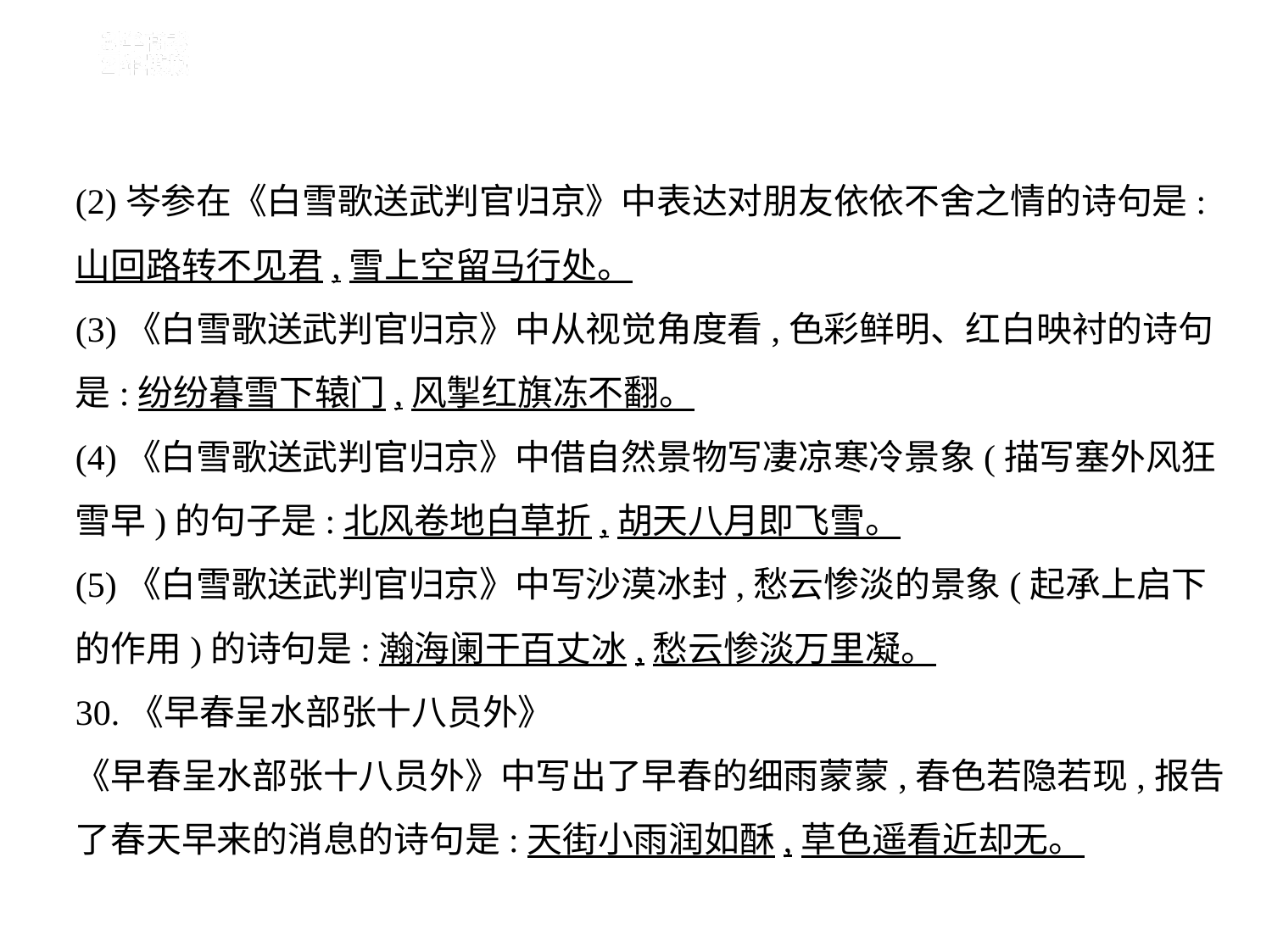

(2)岑参在《白雪歌送武判官归京》中表达对朋友依依不舍之情的诗句是:
山回路转不见君,雪上空留马行处。
(3)《白雪歌送武判官归京》中从视觉角度看,色彩鲜明、红白映衬的诗句
是:纷纷暮雪下辕门,风掣红旗冻不翻。
(4)《白雪歌送武判官归京》中借自然景物写凄凉寒冷景象(描写塞外风狂
雪早)的句子是:北风卷地白草折,胡天八月即飞雪。
(5)《白雪歌送武判官归京》中写沙漠冰封,愁云惨淡的景象(起承上启下
的作用)的诗句是:瀚海阑干百丈冰,愁云惨淡万里凝。
30.《早春呈水部张十八员外》
《早春呈水部张十八员外》中写出了早春的细雨蒙蒙,春色若隐若现,报告
了春天早来的消息的诗句是:天街小雨润如酥,草色遥看近却无。